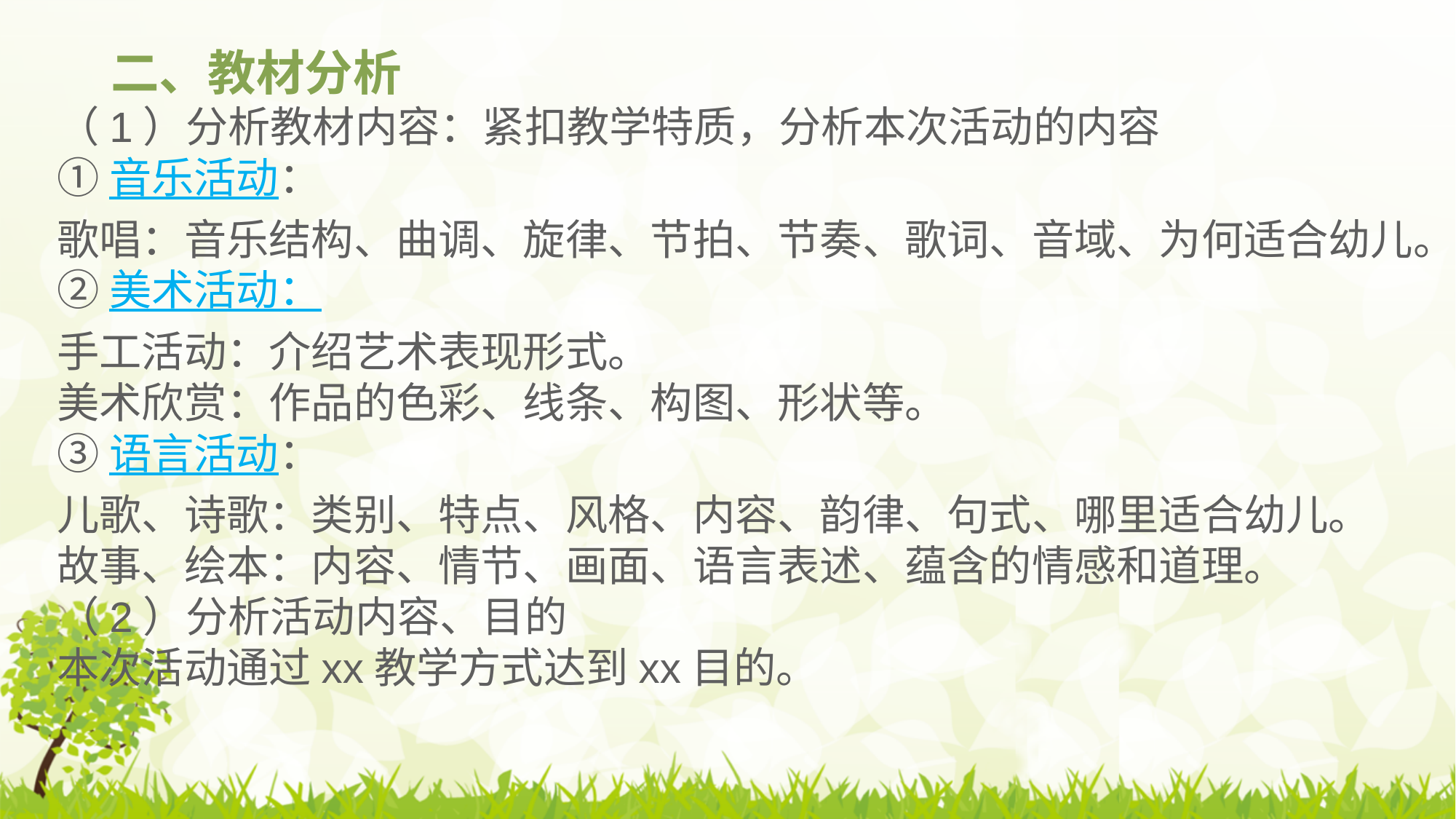

二、教材分析
（1）分析教材内容：紧扣教学特质，分析本次活动的内容
①音乐活动：
歌唱：音乐结构、曲调、旋律、节拍、节奏、歌词、音域、为何适合幼儿。
②美术活动：
手工活动：介绍艺术表现形式。
美术欣赏：作品的色彩、线条、构图、形状等。
③语言活动：
儿歌、诗歌：类别、特点、风格、内容、韵律、句式、哪里适合幼儿。
故事、绘本：内容、情节、画面、语言表述、蕴含的情感和道理。
（2）分析活动内容、目的
本次活动通过xx教学方式达到xx目的。